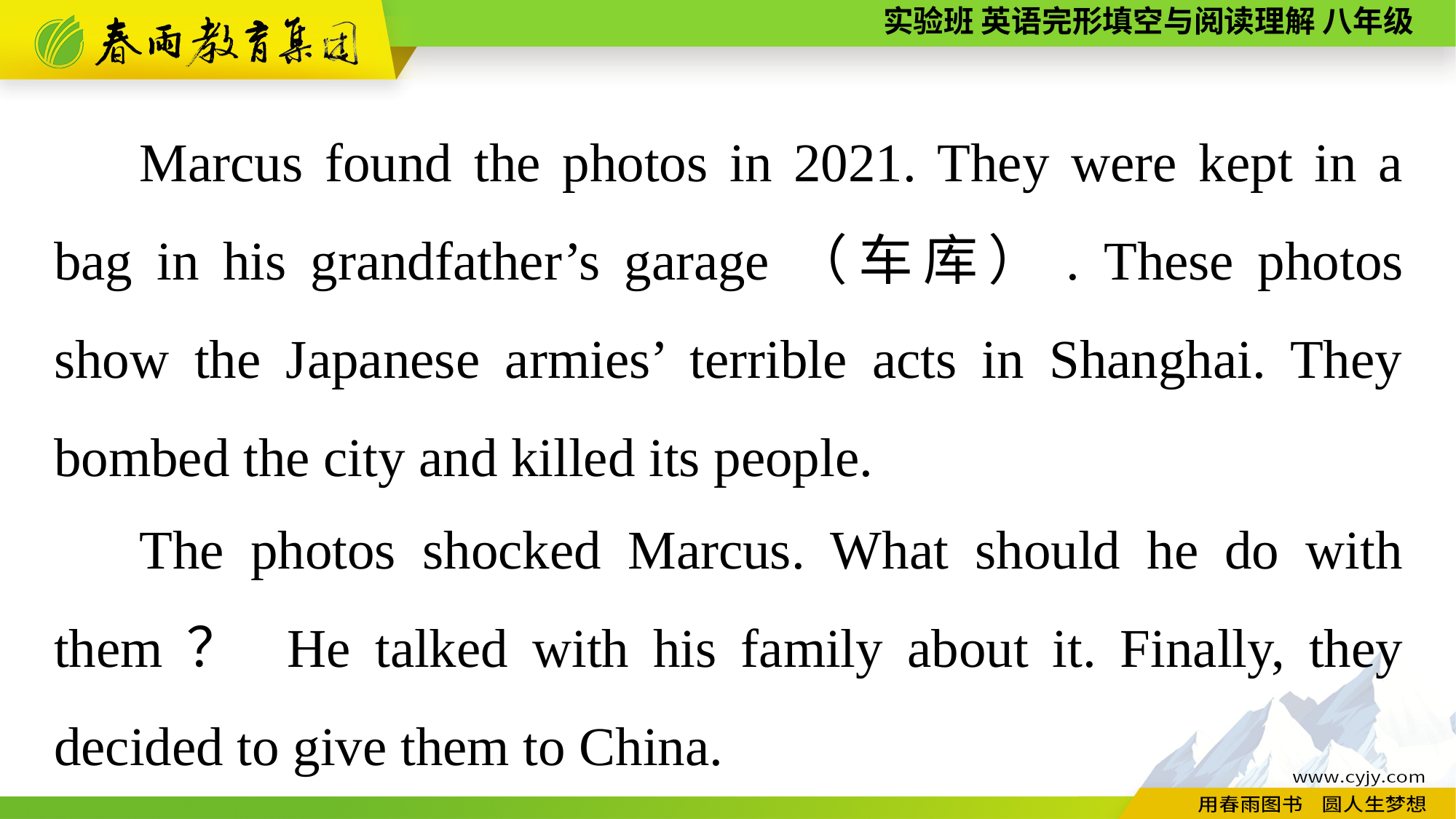

Marcus found the photos in 2021. They were kept in a bag in his grandfather’s garage（车库）. These photos show the Japanese armies’ terrible acts in Shanghai. They bombed the city and killed its people.
The photos shocked Marcus. What should he do with them？ He talked with his family about it. Finally, they decided to give them to China.